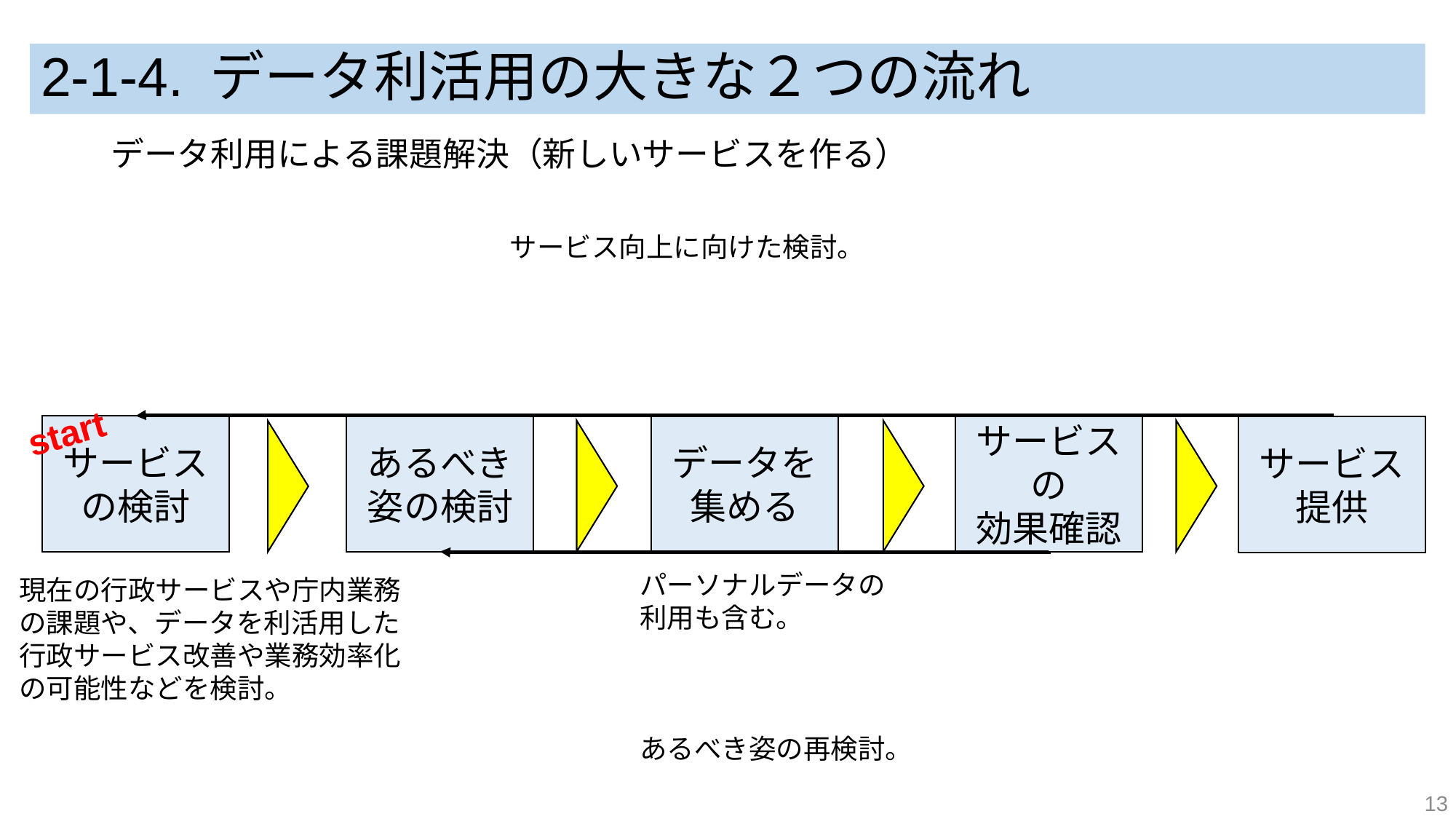

# 2-1-4. データ利活用の大きな２つの流れ
データ利用による課題解決（新しいサービスを作る）
サービス向上に向けた検討。
start
サービスの検討
あるべき姿の検討
データを集める
サービスの
効果確認
サービス
提供

パーソナルデータの
利用も含む。
現在の行政サービスや庁内業務の課題や、データを利活用した行政サービス改善や業務効率化
の可能性などを検討。
あるべき姿の再検討。
13